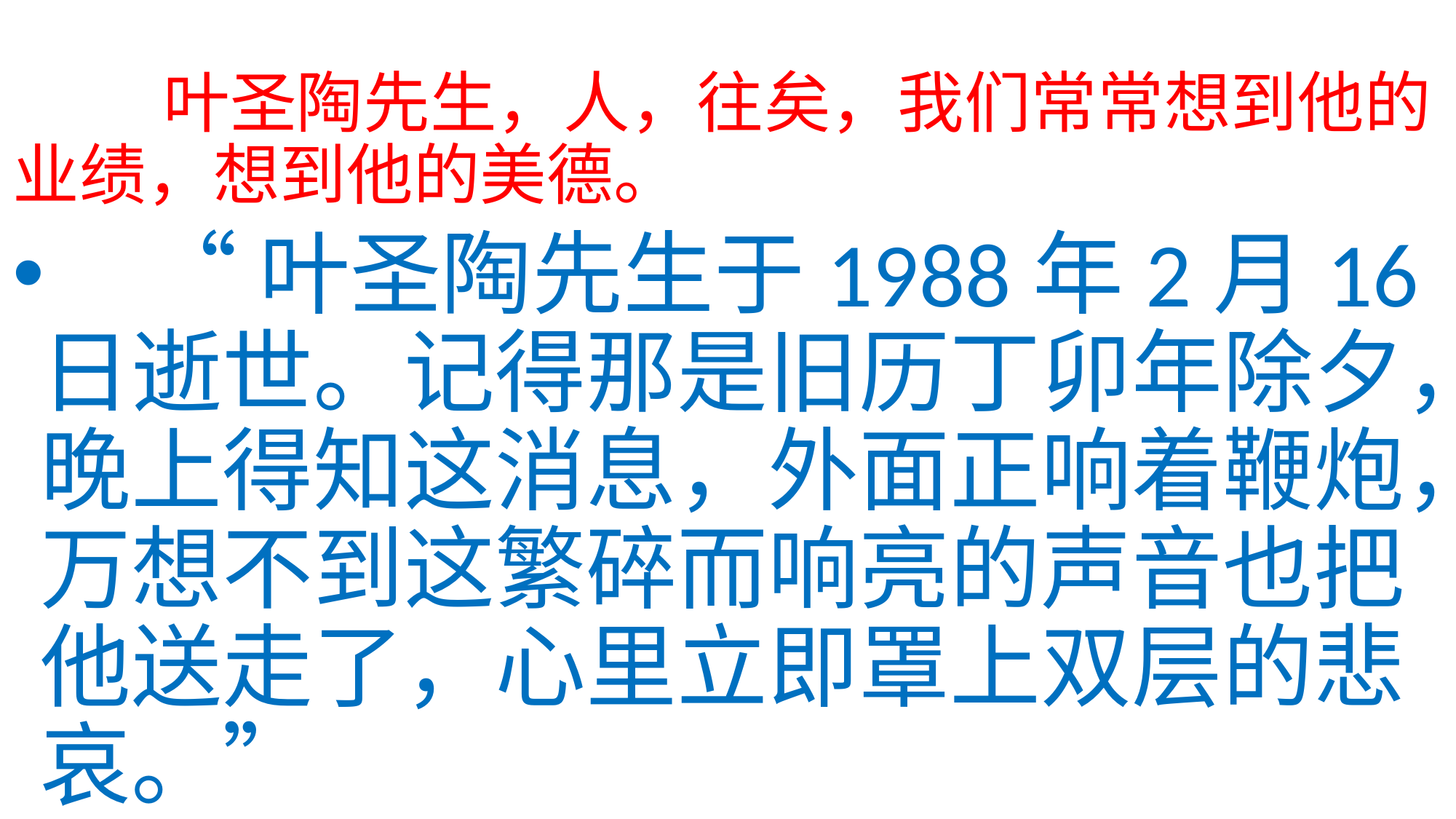

# 叶圣陶先生，人，往矣，我们常常想到他的业绩，想到他的美德。
     “叶圣陶先生于1988年2月16日逝世。记得那是旧历丁卯年除夕，晚上得知这消息，外面正响着鞭炮，万想不到这繁碎而响亮的声音也把他送走了，心里立即罩上双层的悲哀。”